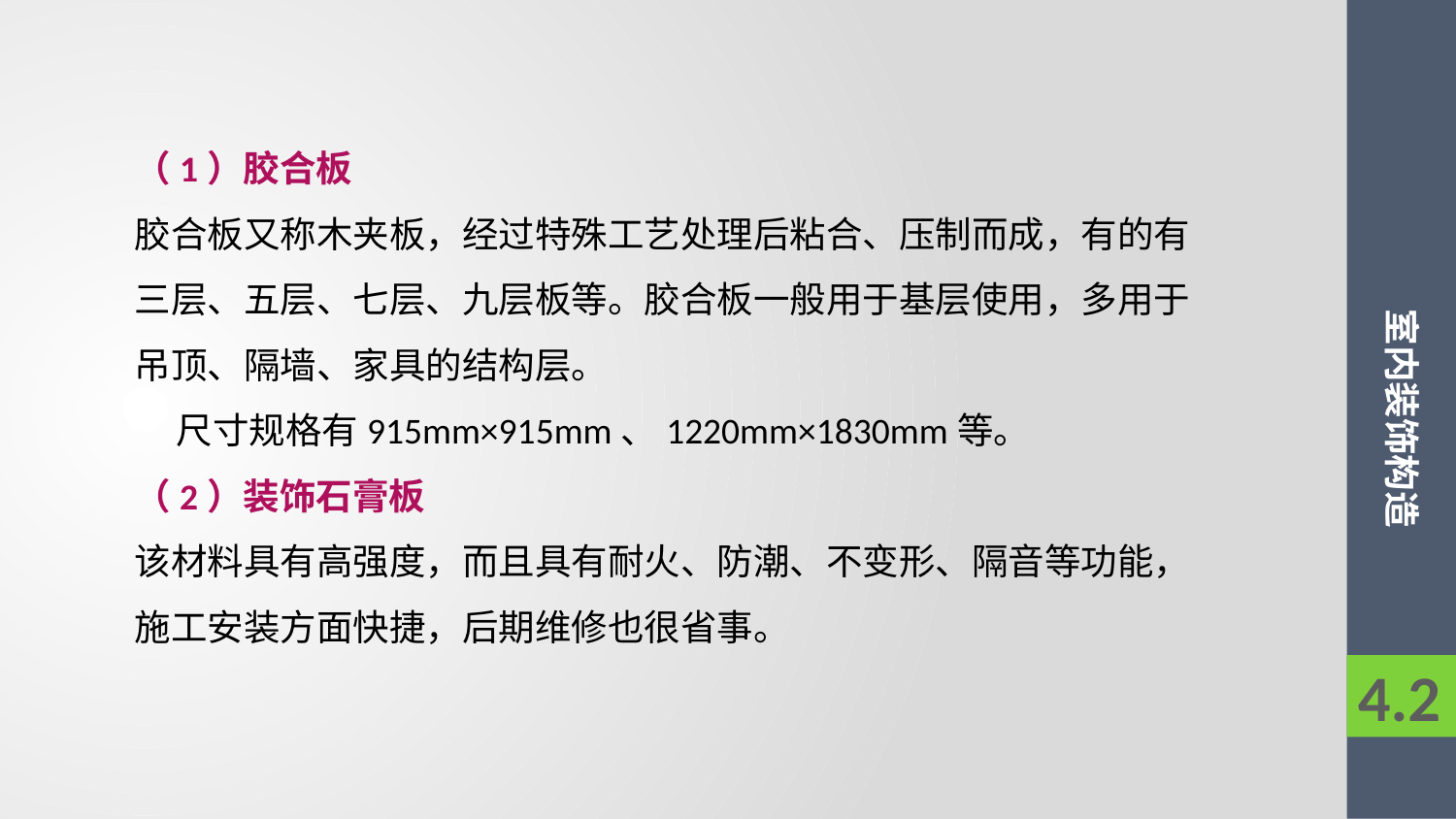

（1）胶合板
胶合板又称木夹板，经过特殊工艺处理后粘合、压制而成，有的有三层、五层、七层、九层板等。胶合板一般用于基层使用，多用于吊顶、隔墙、家具的结构层。
    尺寸规格有915mm×915mm、1220mm×1830mm等。
（2）装饰石膏板
该材料具有高强度，而且具有耐火、防潮、不变形、隔音等功能，施工安装方面快捷，后期维修也很省事。

室内装饰构造
4.2